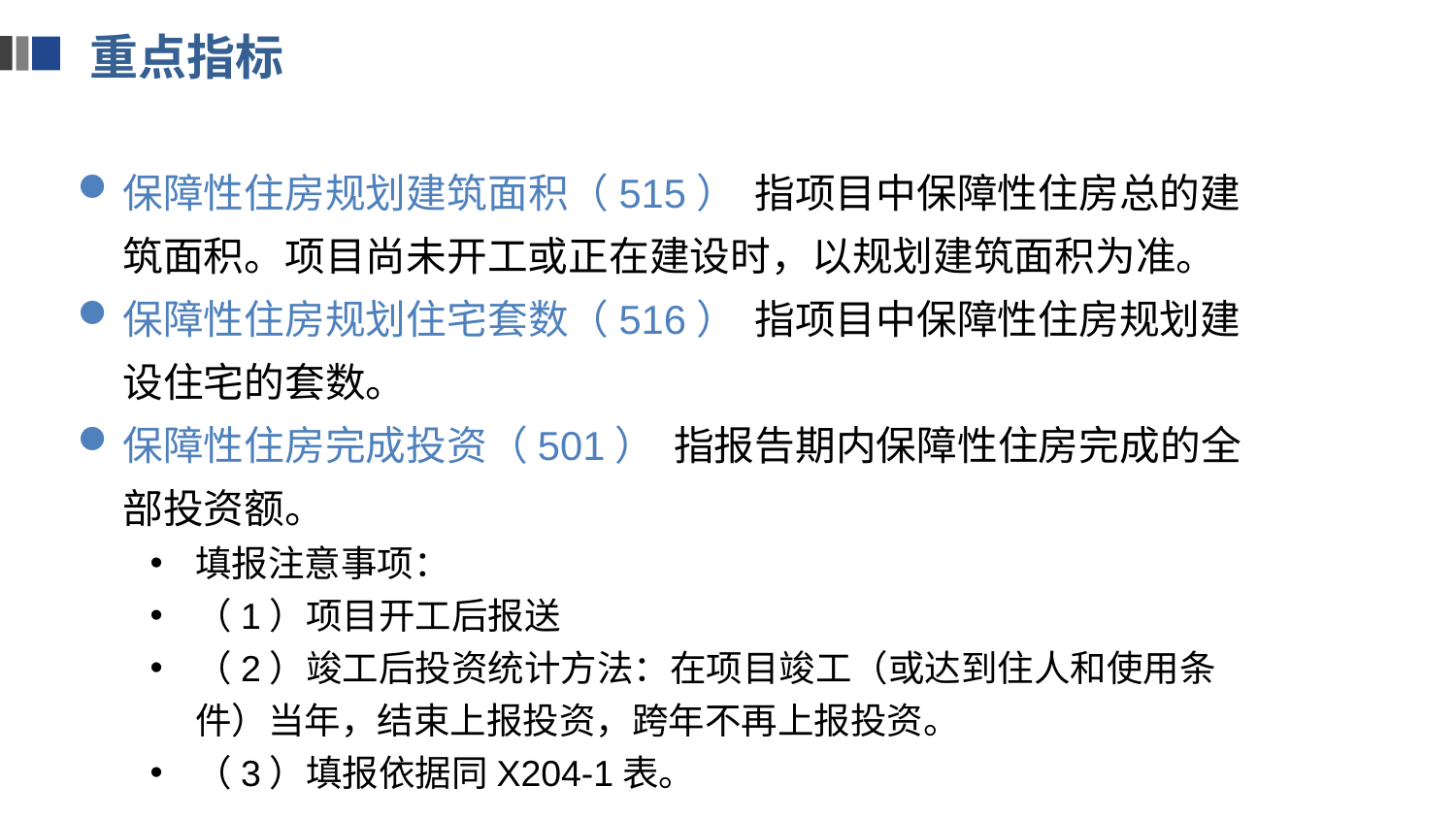

重点指标

保障性住房规划建筑面积（515）  指项目中保障性住房总的建筑面积。项目尚未开工或正在建设时，以规划建筑面积为准。
保障性住房规划住宅套数（516）  指项目中保障性住房规划建设住宅的套数。
保障性住房完成投资（501）  指报告期内保障性住房完成的全部投资额。
填报注意事项：
（1）项目开工后报送
（2）竣工后投资统计方法：在项目竣工（或达到住人和使用条件）当年，结束上报投资，跨年不再上报投资。
（3）填报依据同X204-1表。